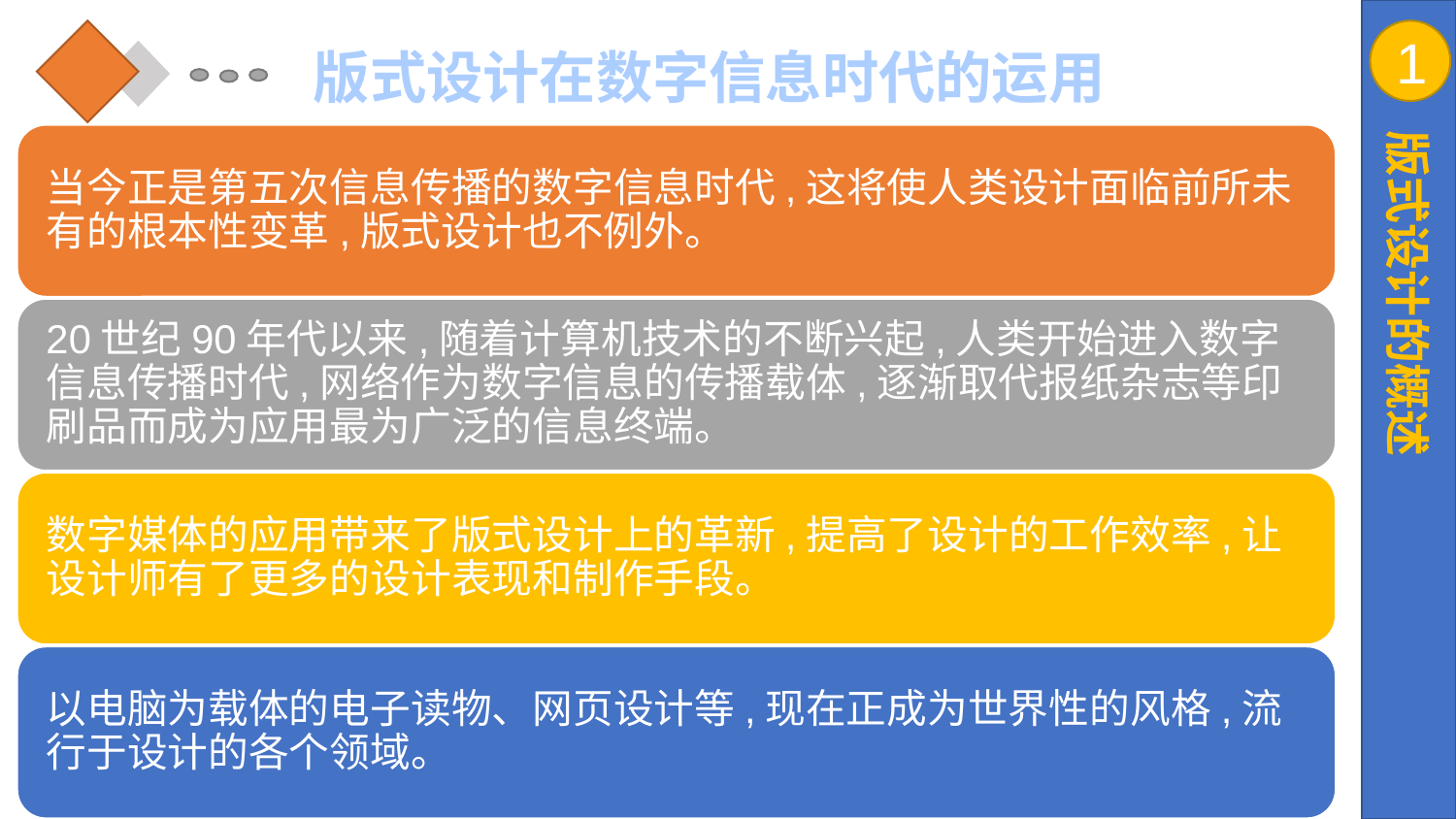

1
版式设计在数字信息时代的运用

当今正是第五次信息传播的数字信息时代,这将使人类设计面临前所未有的根本性变革,版式设计也不例外。
20世纪90年代以来,随着计算机技术的不断兴起,人类开始进入数字信息传播时代,网络作为数字信息的传播载体,逐渐取代报纸杂志等印刷品而成为应用最为广泛的信息终端。
数字媒体的应用带来了版式设计上的革新,提高了设计的工作效率,让设计师有了更多的设计表现和制作手段。
以电脑为载体的电子读物、网页设计等,现在正成为世界性的风格,流行于设计的各个领域。
版式设计的概述